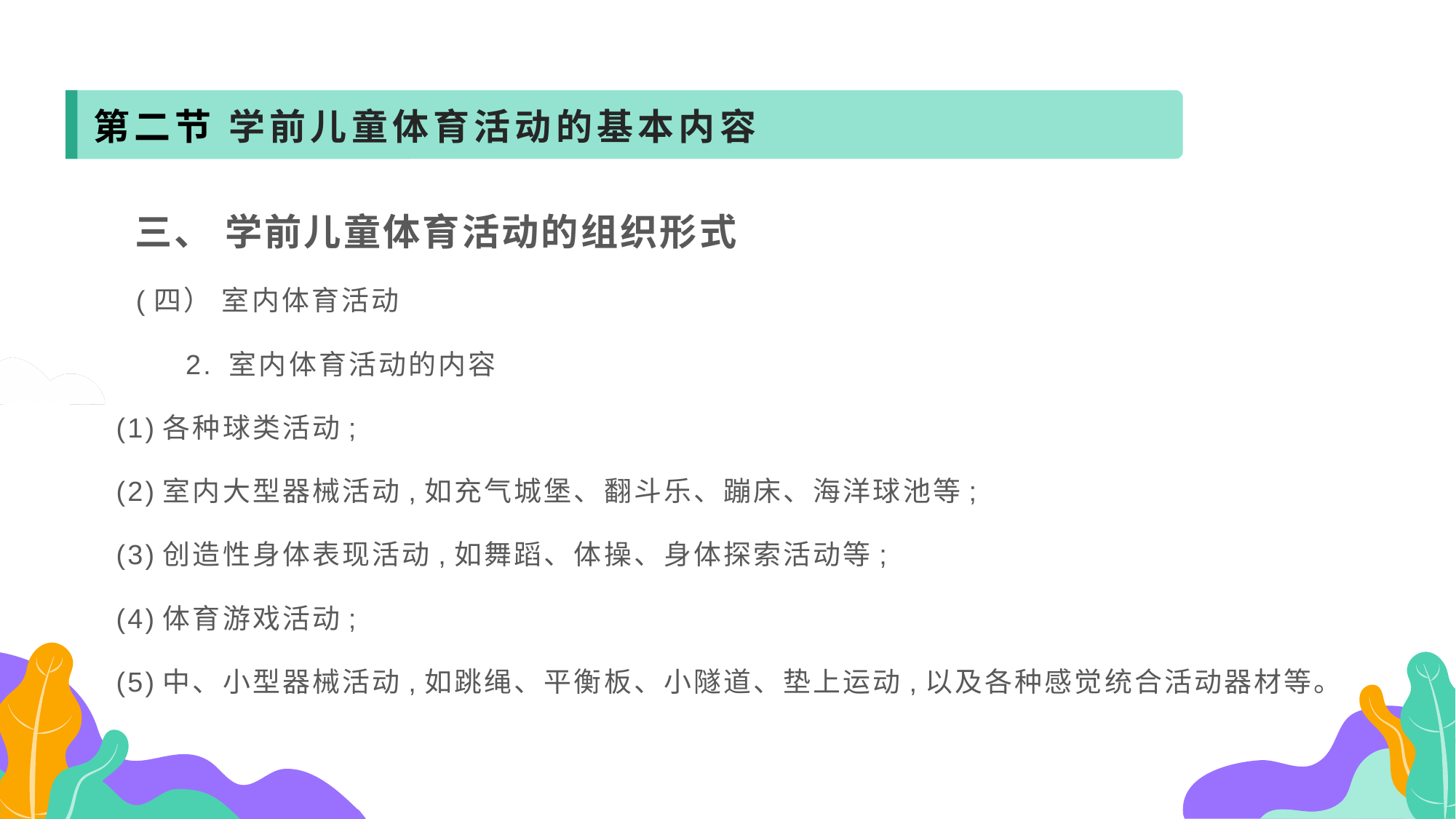

第二节 学前儿童体育活动的基本内容
 三、 学前儿童体育活动的组织形式
  (四） 室内体育活动
       2. 室内体育活动的内容
(1)各种球类活动;
(2)室内大型器械活动,如充气城堡、翻斗乐、蹦床、海洋球池等;
(3)创造性身体表现活动,如舞蹈、体操、身体探索活动等;
(4)体育游戏活动;
(5)中、小型器械活动,如跳绳、平衡板、小隧道、垫上运动,以及各种感觉统合活动器材等。